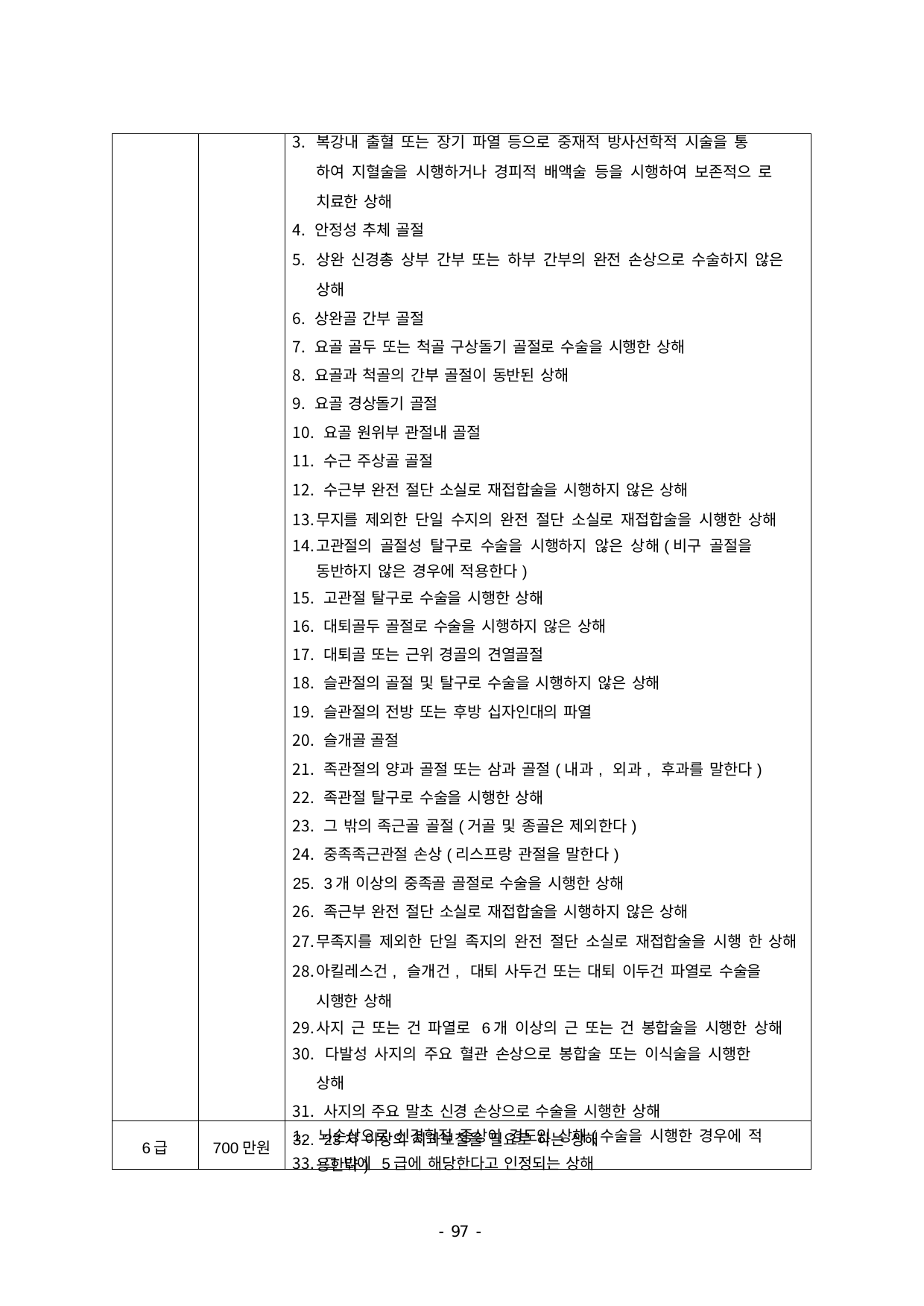

|  |  | 복강내 출혈 또는 장기 파열 등으로 중재적 방사선학적 시술을 통 하여 지혈술을 시행하거나 경피적 배액술 등을 시행하여 보존적으 로 치료한 상해 안정성 추체 골절 상완 신경총 상부 간부 또는 하부 간부의 완전 손상으로 수술하지 않은 상해 상완골 간부 골절 요골 골두 또는 척골 구상돌기 골절로 수술을 시행한 상해 요골과 척골의 간부 골절이 동반된 상해 요골 경상돌기 골절 요골 원위부 관절내 골절 수근 주상골 골절 수근부 완전 절단 소실로 재접합술을 시행하지 않은 상해 무지를 제외한 단일 수지의 완전 절단 소실로 재접합술을 시행한 상해 고관절의 골절성 탈구로 수술을 시행하지 않은 상해(비구 골절을 동반하지 않은 경우에 적용한다) 고관절 탈구로 수술을 시행한 상해 대퇴골두 골절로 수술을 시행하지 않은 상해 대퇴골 또는 근위 경골의 견열골절 슬관절의 골절 및 탈구로 수술을 시행하지 않은 상해 슬관절의 전방 또는 후방 십자인대의 파열 슬개골 골절 족관절의 양과 골절 또는 삼과 골절(내과, 외과, 후과를 말한다) 족관절 탈구로 수술을 시행한 상해 그 밖의 족근골 골절(거골 및 종골은 제외한다) 중족족근관절 손상(리스프랑 관절을 말한다) 3개 이상의 중족골 골절로 수술을 시행한 상해 족근부 완전 절단 소실로 재접합술을 시행하지 않은 상해 무족지를 제외한 단일 족지의 완전 절단 소실로 재접합술을 시행 한 상해 아킬레스건, 슬개건, 대퇴 사두건 또는 대퇴 이두건 파열로 수술을 시행한 상해 사지 근 또는 건 파열로 6개 이상의 근 또는 건 봉합술을 시행한 상해 다발성 사지의 주요 혈관 손상으로 봉합술 또는 이식술을 시행한 상해 사지의 주요 말초 신경 손상으로 수술을 시행한 상해 23치 이상의 치과보철을 필요로 하는 상해 그 밖에 5급에 해당한다고 인정되는 상해 |
| --- | --- | --- |
| 6급 | 700만원 | 1. 뇌손상으로 신경학적 증상이 경도인 상해(수술을 시행한 경우에 적 용한다) |
- 97 -